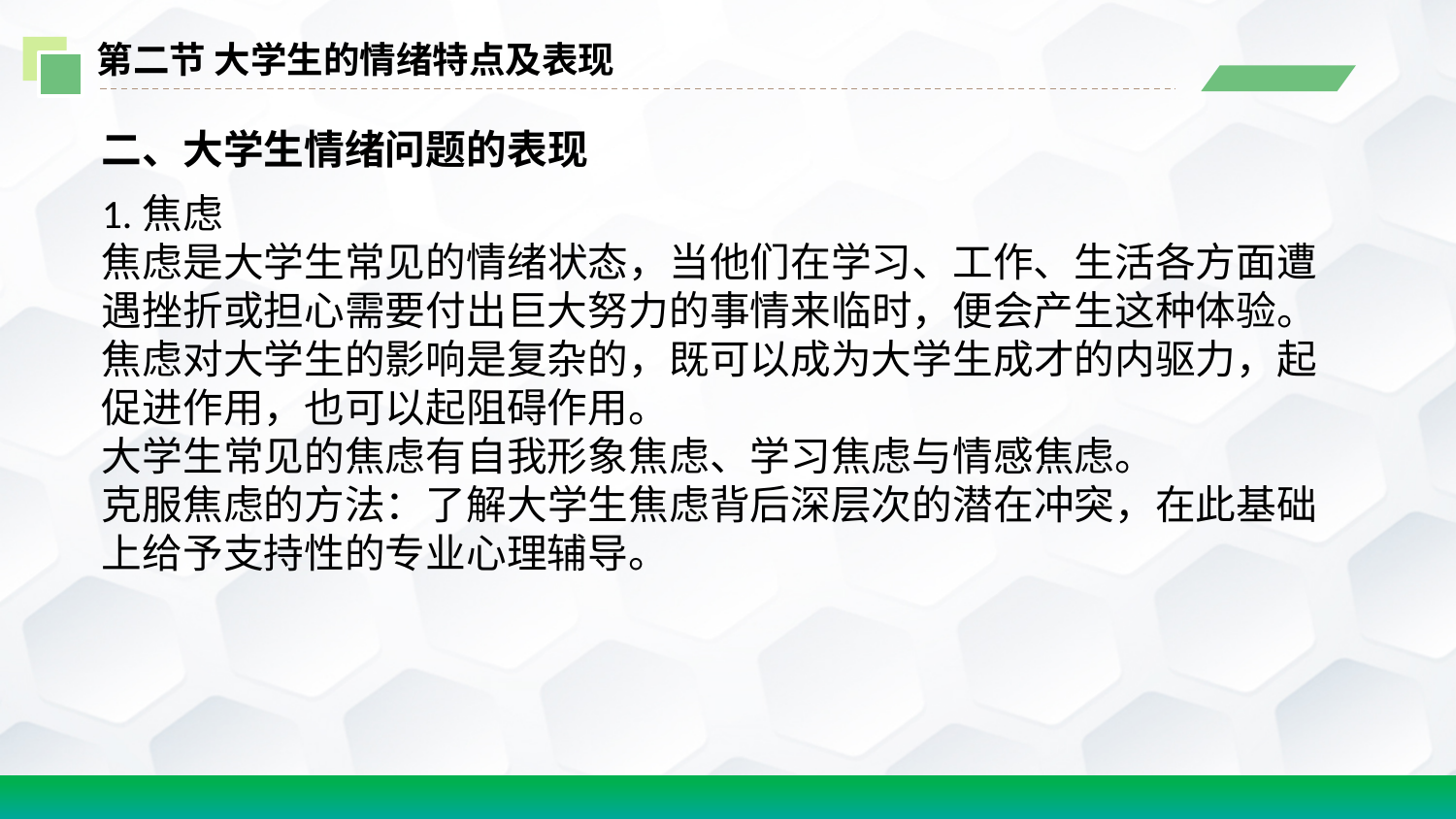

第二节 大学生的情绪特点及表现
二、大学生情绪问题的表现
1.焦虑
焦虑是大学生常见的情绪状态，当他们在学习、工作、生活各方面遭遇挫折或担心需要付出巨大努力的事情来临时，便会产生这种体验。焦虑对大学生的影响是复杂的，既可以成为大学生成才的内驱力，起促进作用，也可以起阻碍作用。
大学生常见的焦虑有自我形象焦虑、学习焦虑与情感焦虑。
克服焦虑的方法：了解大学生焦虑背后深层次的潜在冲突，在此基础上给予支持性的专业心理辅导。